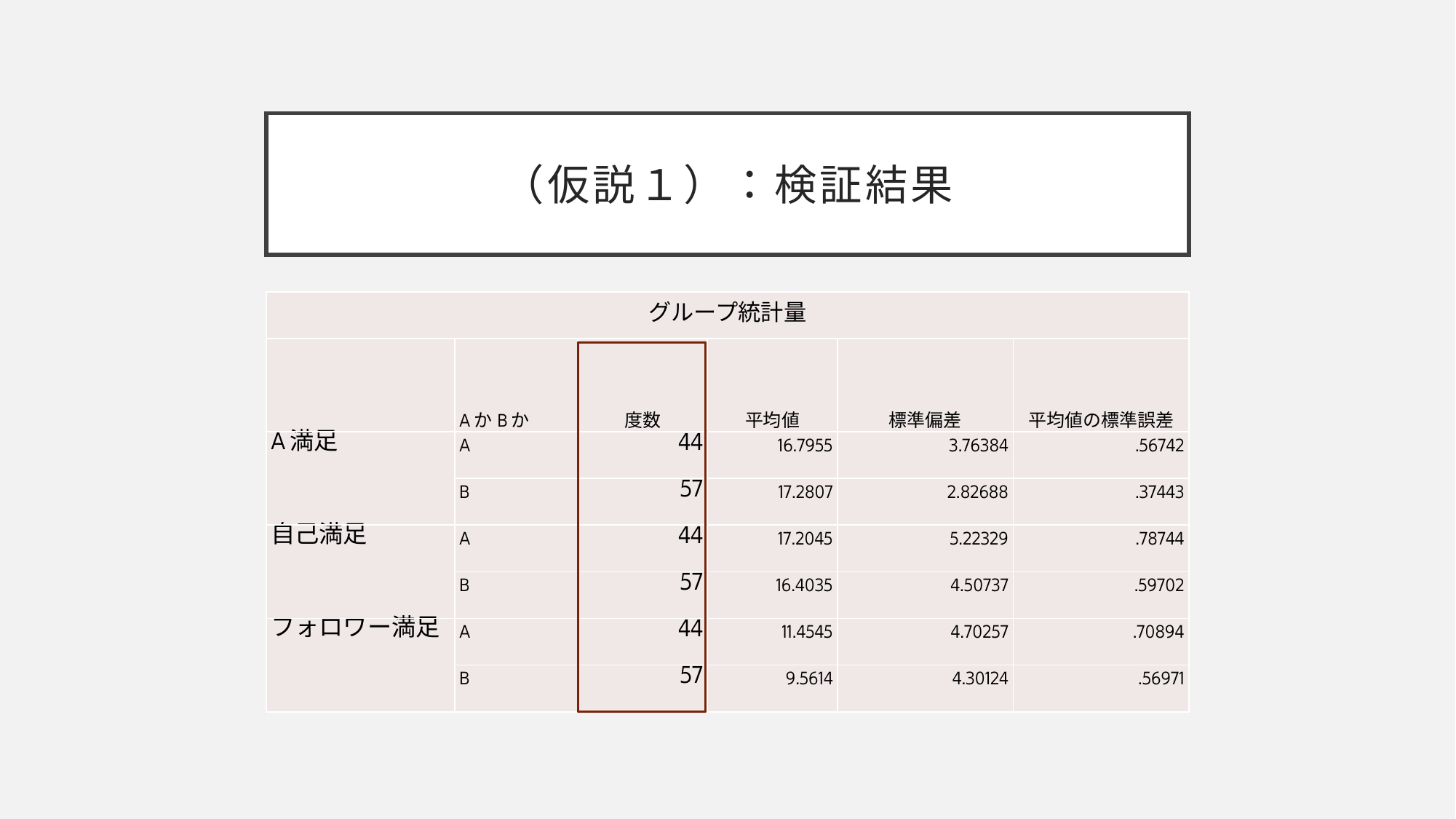

（仮説１）：検証結果
| グループ統計量 |  |  |  |  |  |
| --- | --- | --- | --- | --- | --- |
|  | AかBか | 度数 | 平均値 | 標準偏差 | 平均値の標準誤差 |
| A満足 | A | 44 | 16.7955 | 3.76384 | .56742 |
|  | B | 57 | 17.2807 | 2.82688 | .37443 |
| 自己満足 | A | 44 | 17.2045 | 5.22329 | .78744 |
|  | B | 57 | 16.4035 | 4.50737 | .59702 |
| フォロワー満足 | A | 44 | 11.4545 | 4.70257 | .70894 |
|  | B | 57 | 9.5614 | 4.30124 | .56971 |